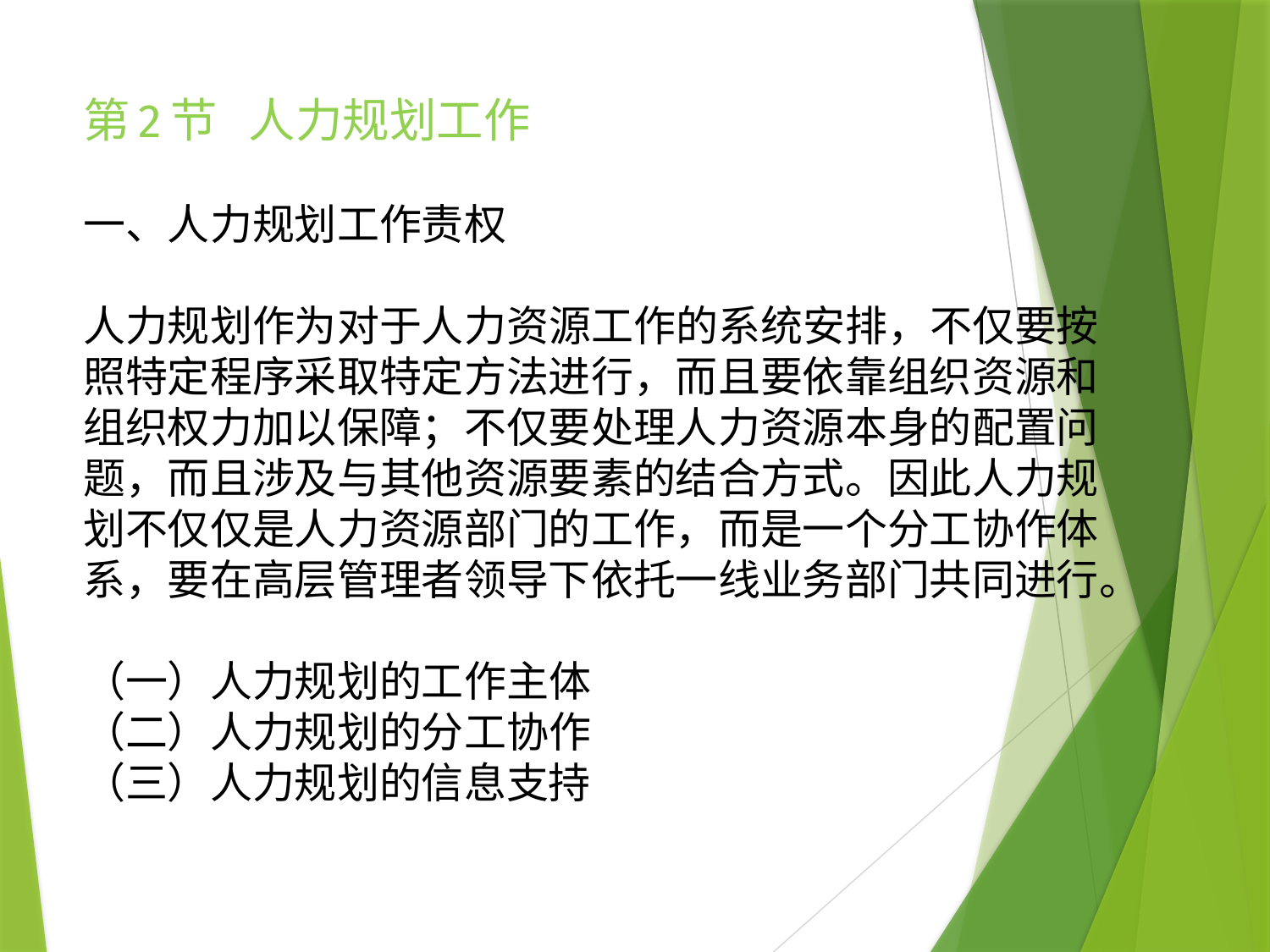

# 第2节   人力规划工作
一、人力规划工作责权

人力规划作为对于人力资源工作的系统安排，不仅要按照特定程序采取特定方法进行，而且要依靠组织资源和组织权力加以保障；不仅要处理人力资源本身的配置问题，而且涉及与其他资源要素的结合方式。因此人力规划不仅仅是人力资源部门的工作，而是一个分工协作体系，要在高层管理者领导下依托一线业务部门共同进行。

（一）人力规划的工作主体
（二）人力规划的分工协作
（三）人力规划的信息支持